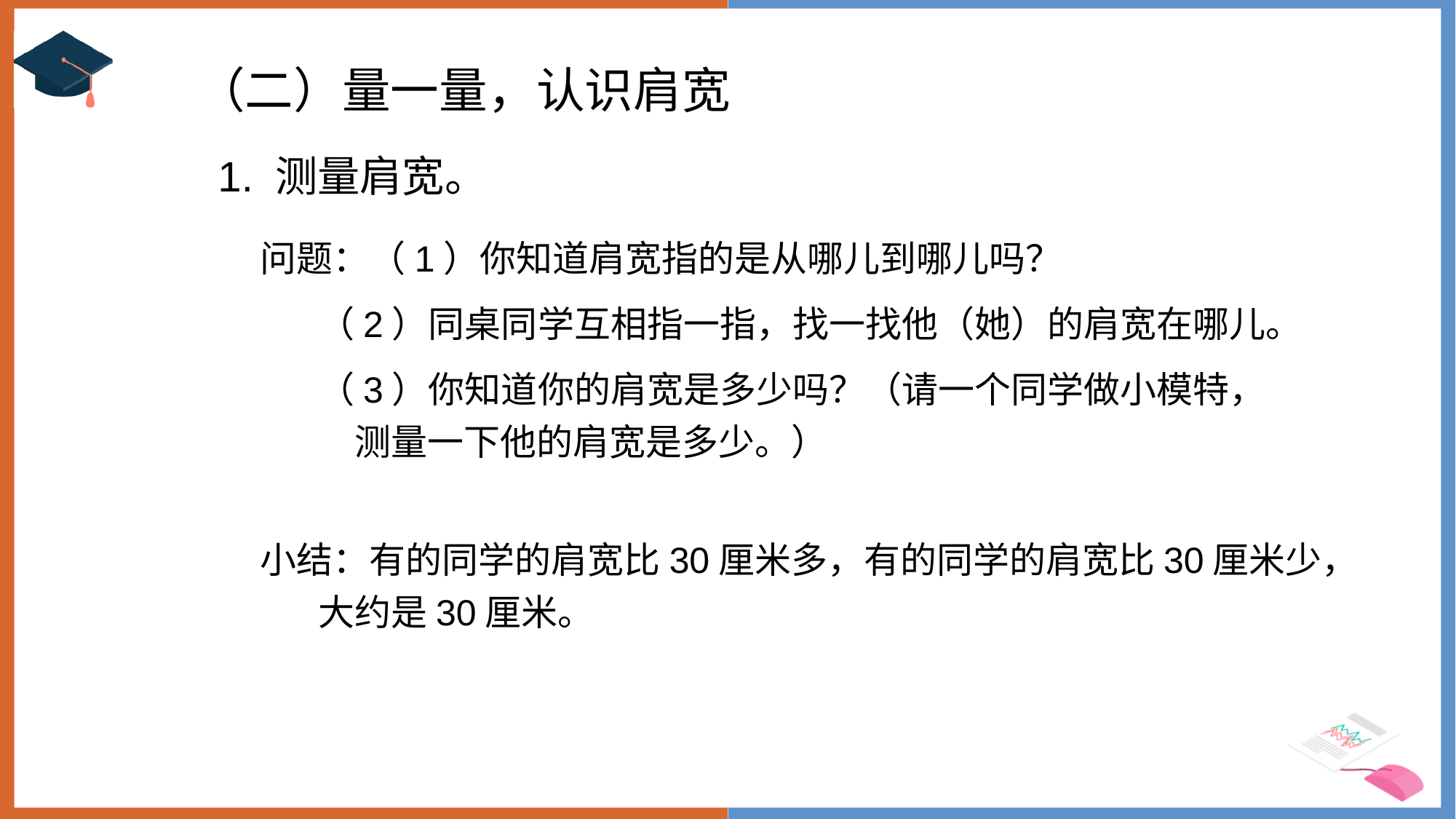

（二）量一量，认识肩宽
1. 测量肩宽。
问题：（1）你知道肩宽指的是从哪儿到哪儿吗？
      （2）同桌同学互相指一指，找一找他（她）的肩宽在哪儿。
      （3）你知道你的肩宽是多少吗？（请一个同学做小模特，
            测量一下他的肩宽是多少。）

小结：有的同学的肩宽比30厘米多，有的同学的肩宽比30厘米少，
      大约是30厘米。